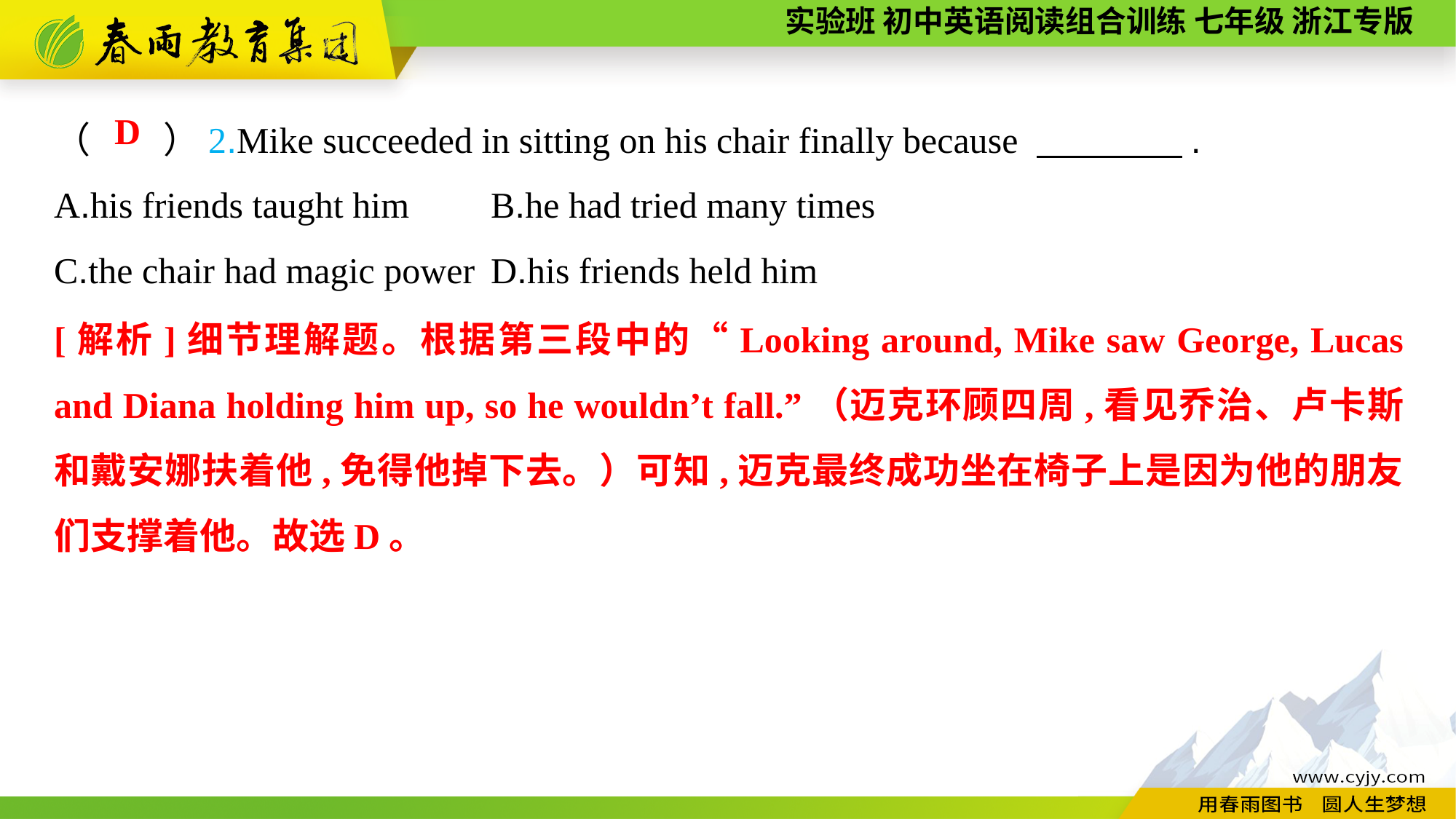

（　　）2.Mike succeeded in sitting on his chair finally because 　　　　.
A.his friends taught him	B.he had tried many times
C.the chair had magic power	D.his friends held him
D
[解析]细节理解题。根据第三段中的“Looking around, Mike saw George, Lucas and Diana holding him up, so he wouldn’t fall.”（迈克环顾四周,看见乔治、卢卡斯和戴安娜扶着他,免得他掉下去。）可知,迈克最终成功坐在椅子上是因为他的朋友们支撑着他。故选D。